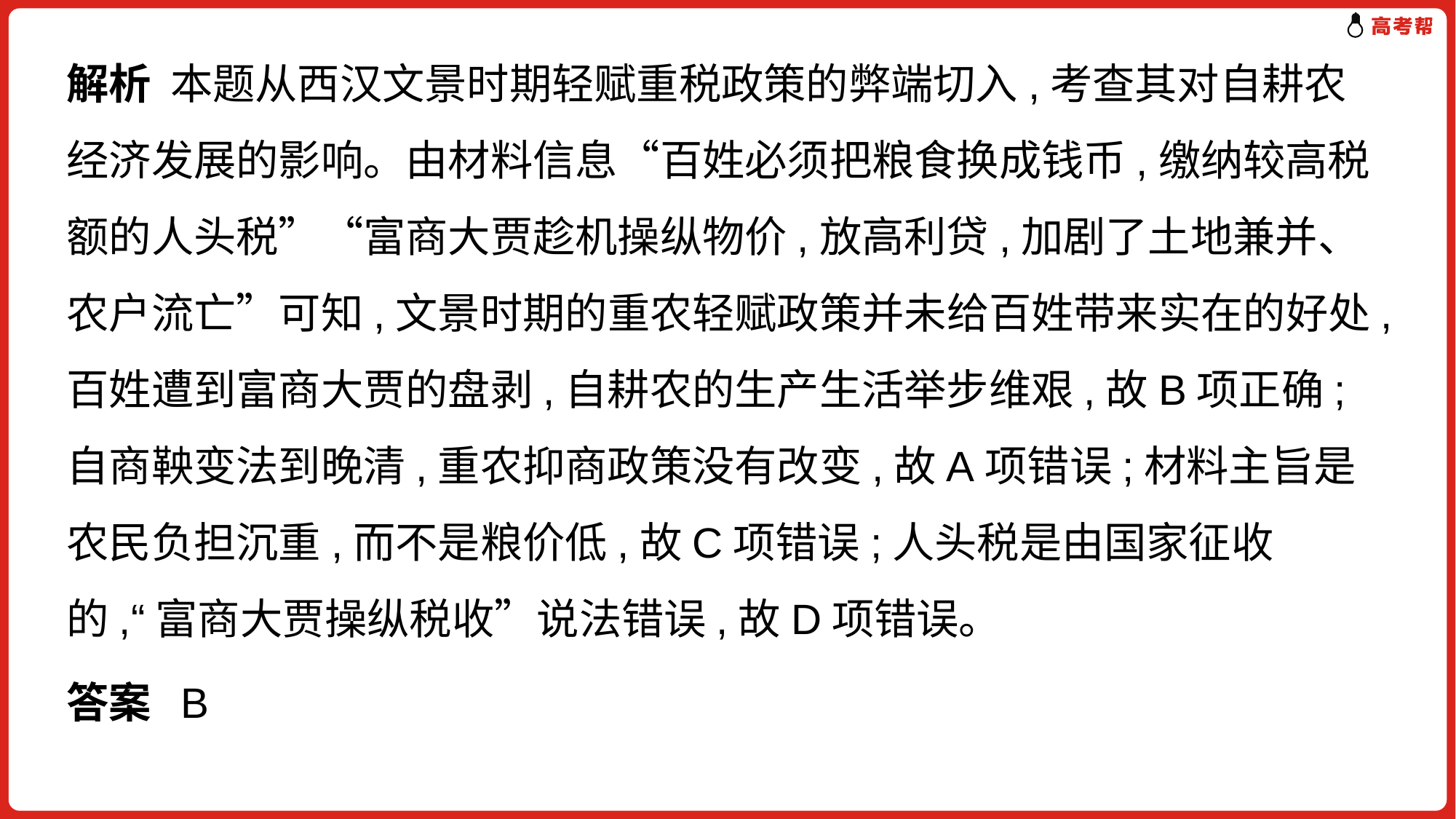

解析  本题从西汉文景时期轻赋重税政策的弊端切入,考查其对自耕农经济发展的影响。由材料信息“百姓必须把粮食换成钱币,缴纳较高税额的人头税”“富商大贾趁机操纵物价,放高利贷,加剧了土地兼并、农户流亡”可知,文景时期的重农轻赋政策并未给百姓带来实在的好处,百姓遭到富商大贾的盘剥,自耕农的生产生活举步维艰,故B项正确;自商鞅变法到晚清,重农抑商政策没有改变,故A项错误;材料主旨是农民负担沉重,而不是粮价低,故C项错误;人头税是由国家征收的,“富商大贾操纵税收”说法错误,故D项错误。
答案  B